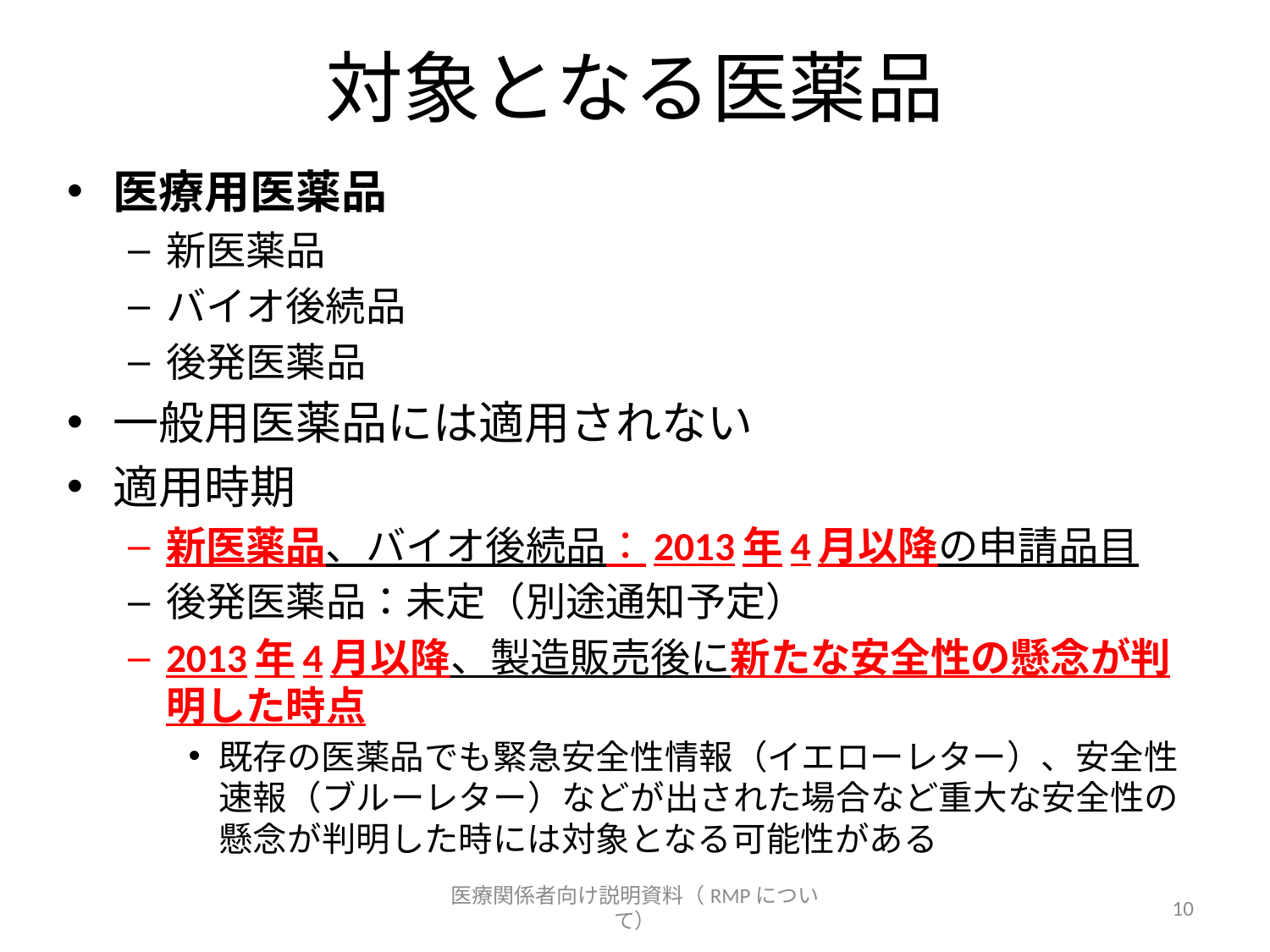

# 対象となる医薬品
医療用医薬品
新医薬品
バイオ後続品
後発医薬品
一般用医薬品には適用されない
適用時期
新医薬品、バイオ後続品：2013年4月以降の申請品目
後発医薬品：未定（別途通知予定）
2013年4月以降、製造販売後に新たな安全性の懸念が判明した時点
既存の医薬品でも緊急安全性情報（イエローレター）、安全性速報（ブルーレター）などが出された場合など重大な安全性の懸念が判明した時には対象となる可能性がある
医療関係者向け説明資料（RMPについて）
10